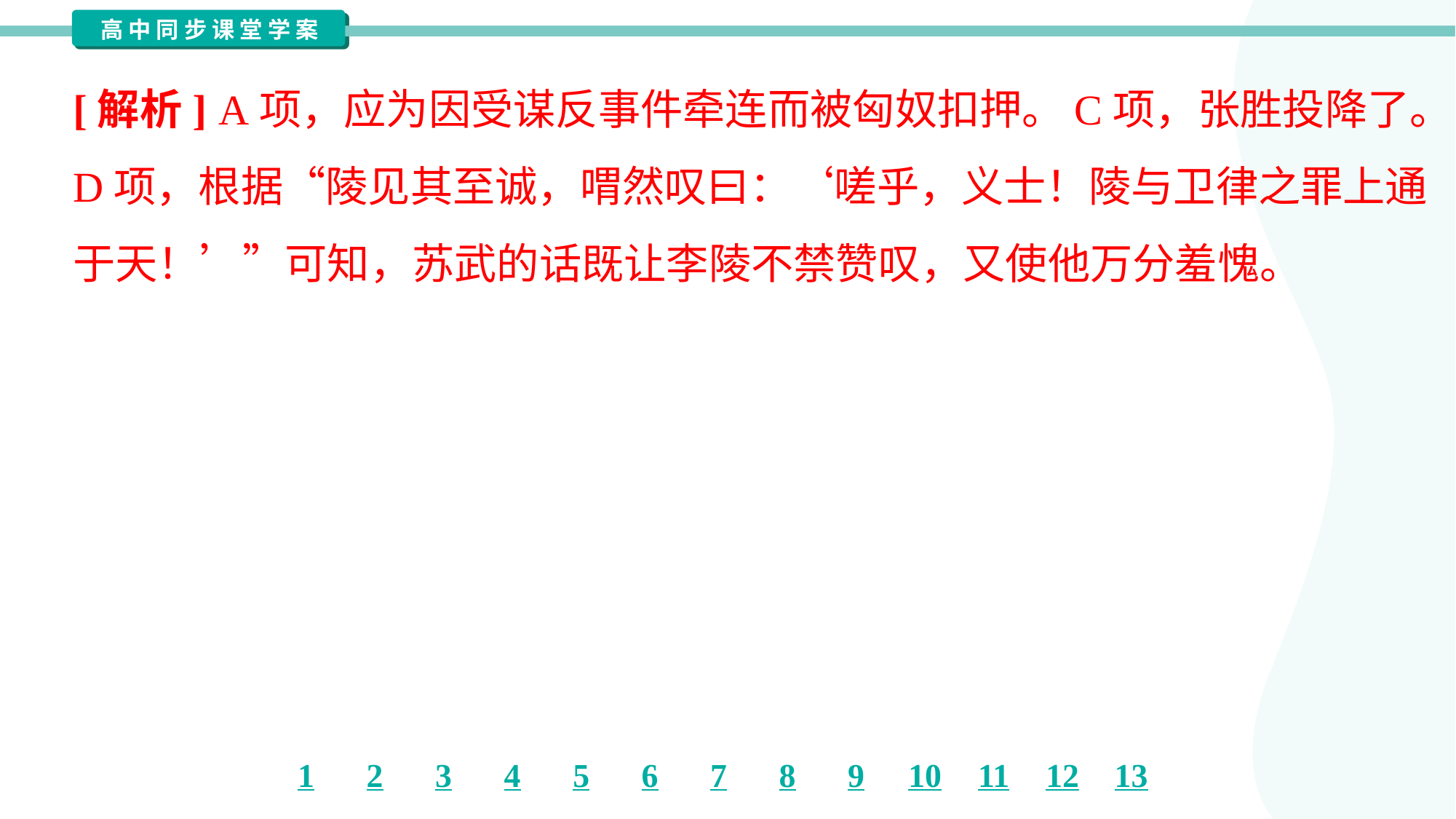

[解析] A项，应为因受谋反事件牵连而被匈奴扣押。C项，张胜投降了。
D项，根据“陵见其至诚，喟然叹曰：‘嗟乎，义士！陵与卫律之罪上通
于天！’”可知，苏武的话既让李陵不禁赞叹，又使他万分羞愧。